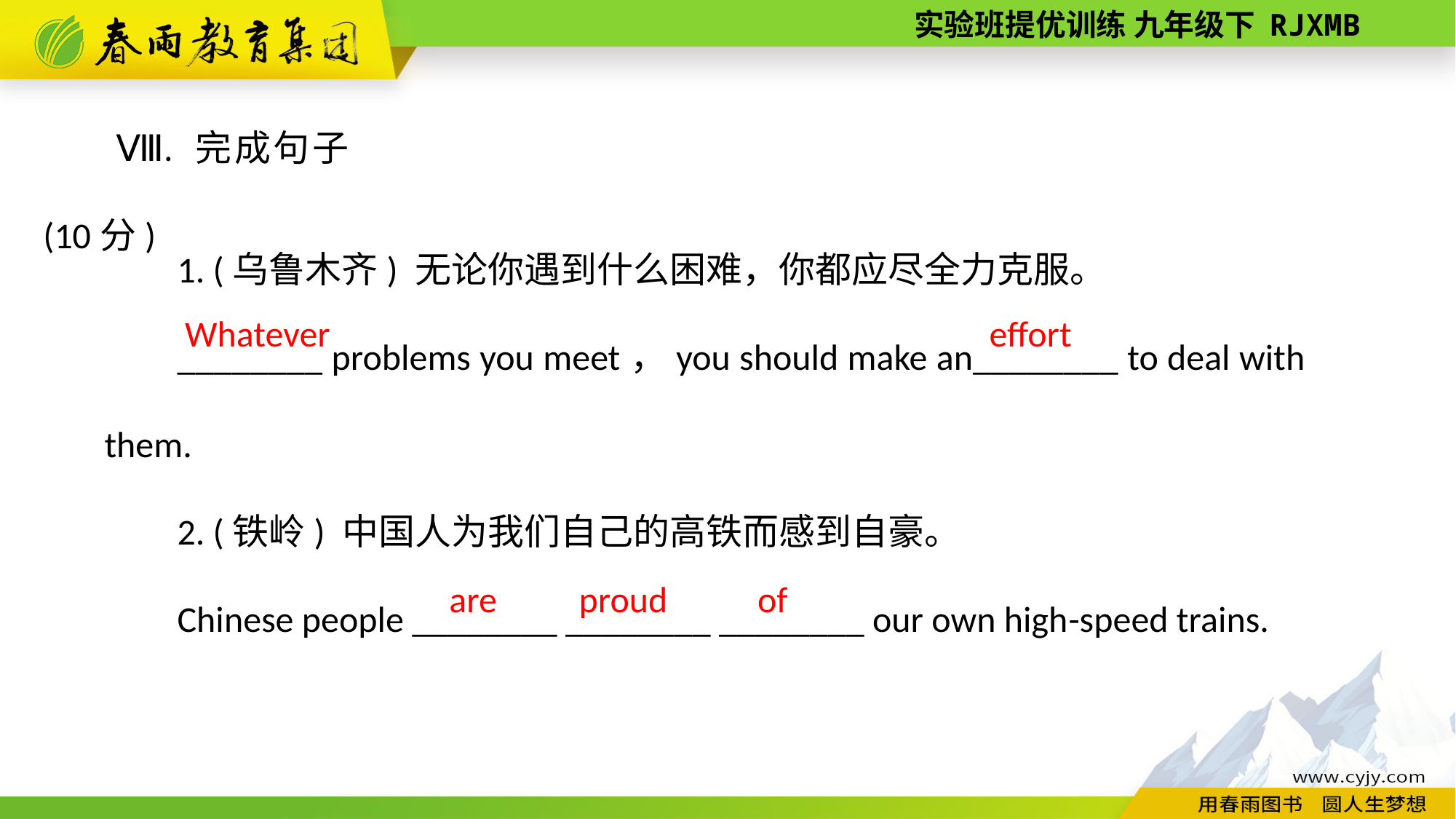

Ⅷ. 完成句子(10分)
1. (乌鲁木齐) 无论你遇到什么困难，你都应尽全力克服。
________ problems you meet，you should make an________ to deal with them.
2. (铁岭) 中国人为我们自己的高铁而感到自豪。
Chinese people ________ ________ ________ our own high­-speed trains.
Whatever
effort
proud
of
are